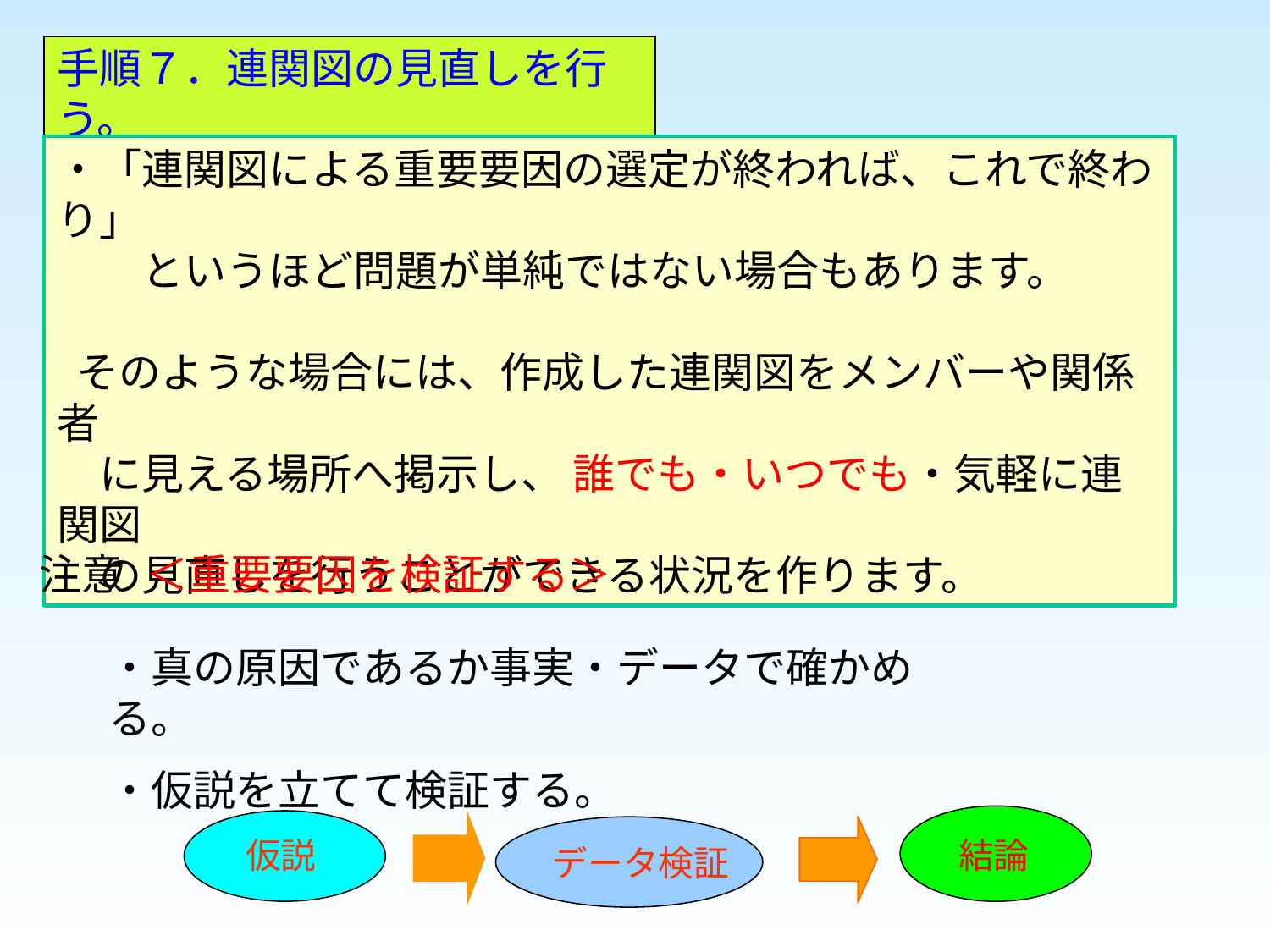

手順７．連関図の見直しを行う。
・「連関図による重要要因の選定が終われば、これで終わり」
　　というほど問題が単純ではない場合もあります。

 そのような場合には、作成した連関図をメンバーや関係者
　に見える場所へ掲示し、 誰でも・いつでも・気軽に連関図
　の見直しを行うことができる状況を作ります。
注意
＜重要要因を検証する＞
・真の原因であるか事実・データで確かめる。
・仮説を立てて検証する。

結論

データ検証
仮説